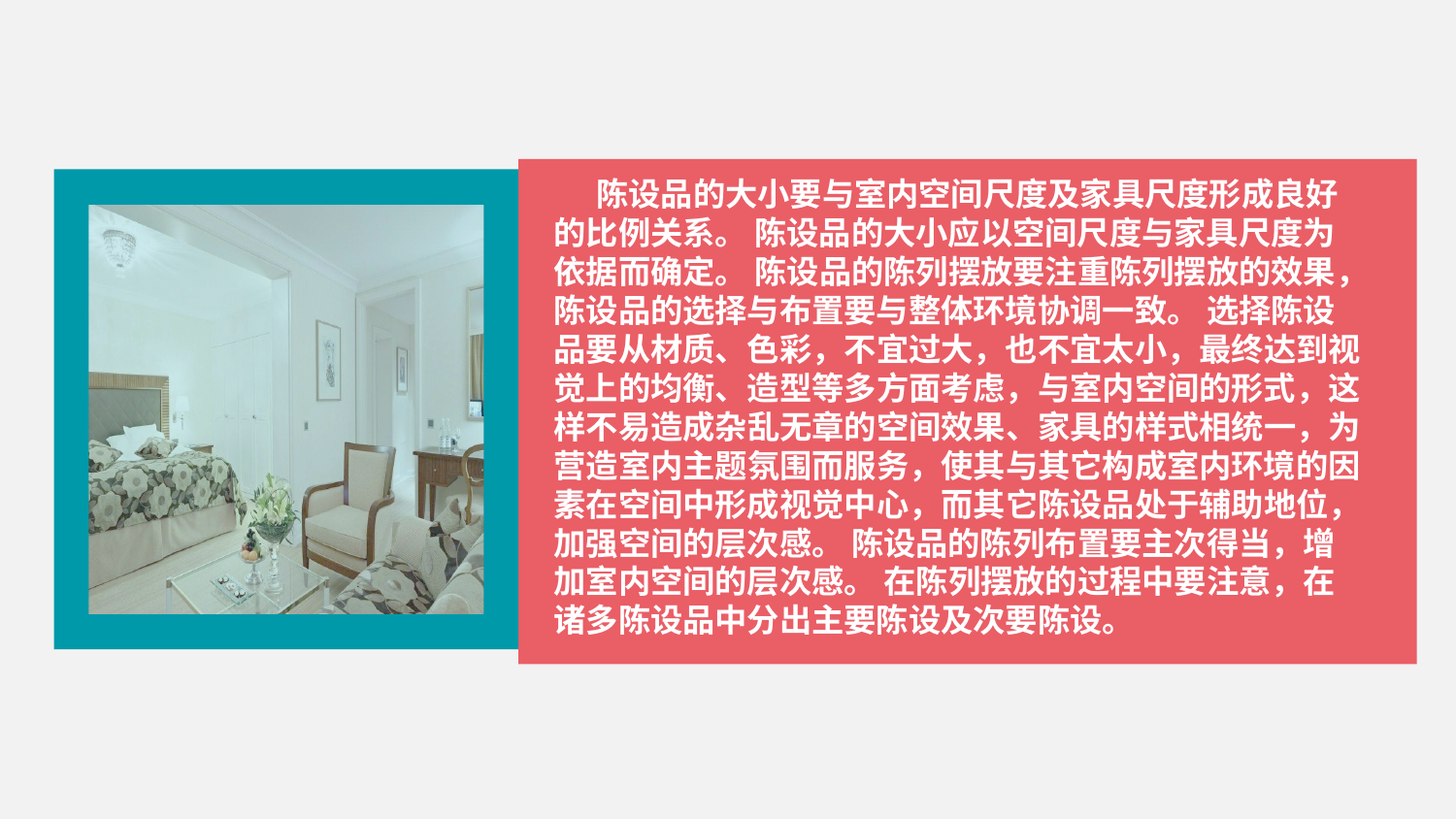

陈设品的大小要与室内空间尺度及家具尺度形成良好的比例关系。 陈设品的大小应以空间尺度与家具尺度为依据而确定。 陈设品的陈列摆放要注重陈列摆放的效果，陈设品的选择与布置要与整体环境协调一致。 选择陈设品要从材质、色彩，不宜过大，也不宜太小，最终达到视觉上的均衡、造型等多方面考虑，与室内空间的形式，这样不易造成杂乱无章的空间效果、家具的样式相统一，为营造室内主题氛围而服务，使其与其它构成室内环境的因素在空间中形成视觉中心，而其它陈设品处于辅助地位，加强空间的层次感。 陈设品的陈列布置要主次得当，增加室内空间的层次感。 在陈列摆放的过程中要注意，在诸多陈设品中分出主要陈设及次要陈设。